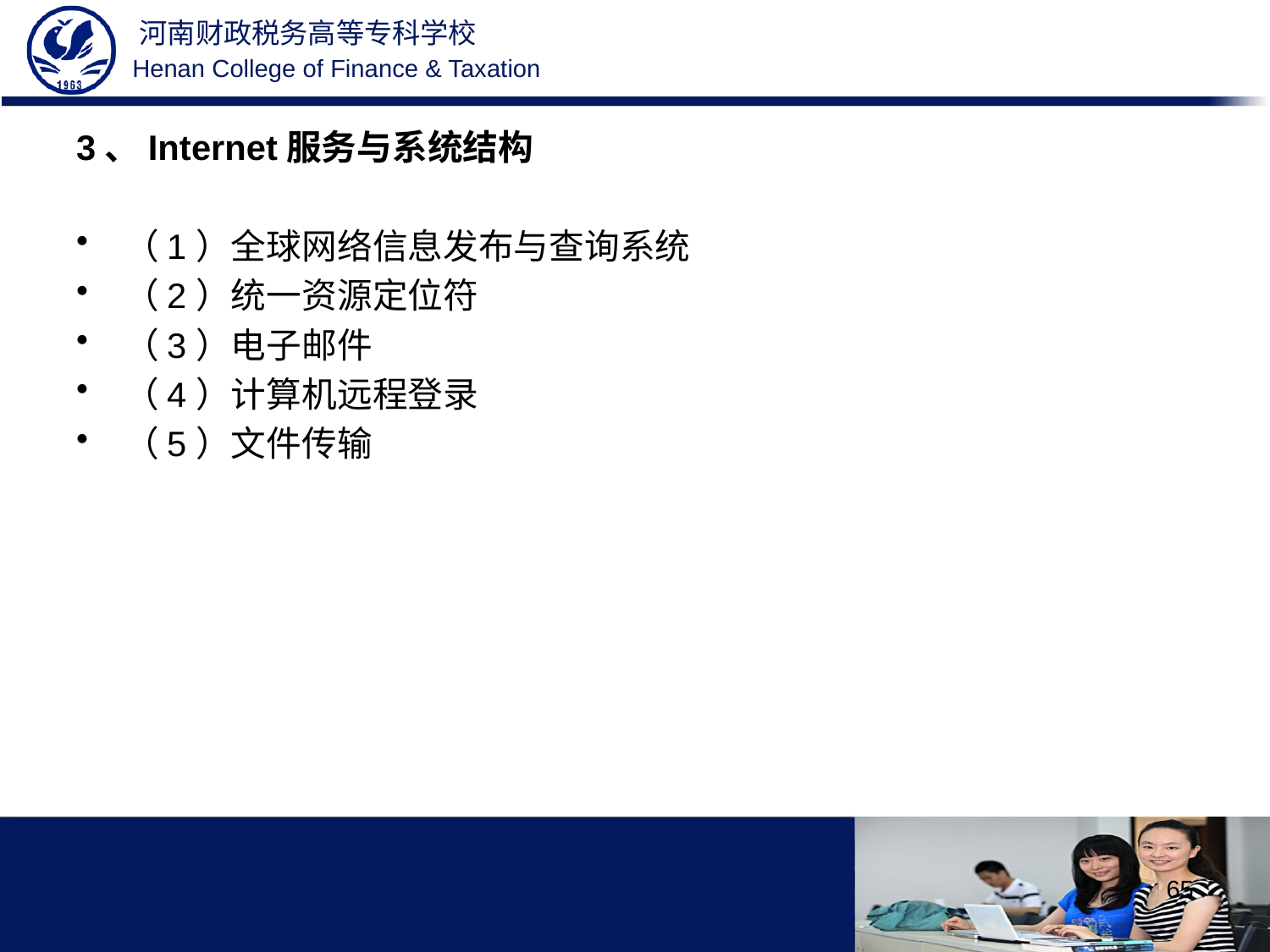

3、Internet服务与系统结构

（1）全球网络信息发布与查询系统
（2）统一资源定位符
（3）电子邮件
（4）计算机远程登录
（5）文件传输

65